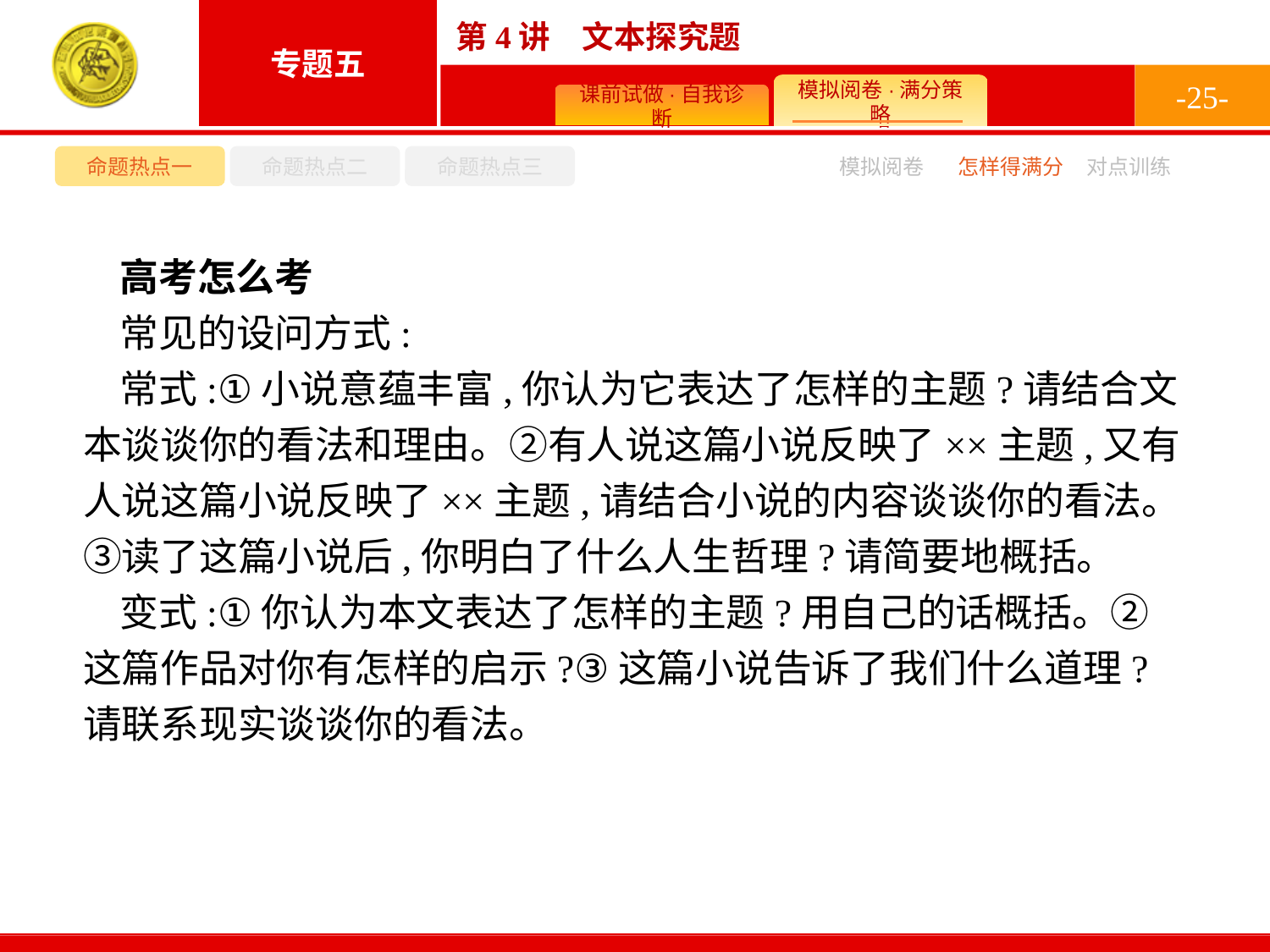

-25-
命题热点一
命题热点二
命题热点三
模拟阅卷
怎样得满分
对点训练
高考怎么考
常见的设问方式:
常式:①小说意蕴丰富,你认为它表达了怎样的主题?请结合文本谈谈你的看法和理由。②有人说这篇小说反映了××主题,又有人说这篇小说反映了××主题,请结合小说的内容谈谈你的看法。③读了这篇小说后,你明白了什么人生哲理?请简要地概括。
变式:①你认为本文表达了怎样的主题?用自己的话概括。②这篇作品对你有怎样的启示?③这篇小说告诉了我们什么道理?请联系现实谈谈你的看法。